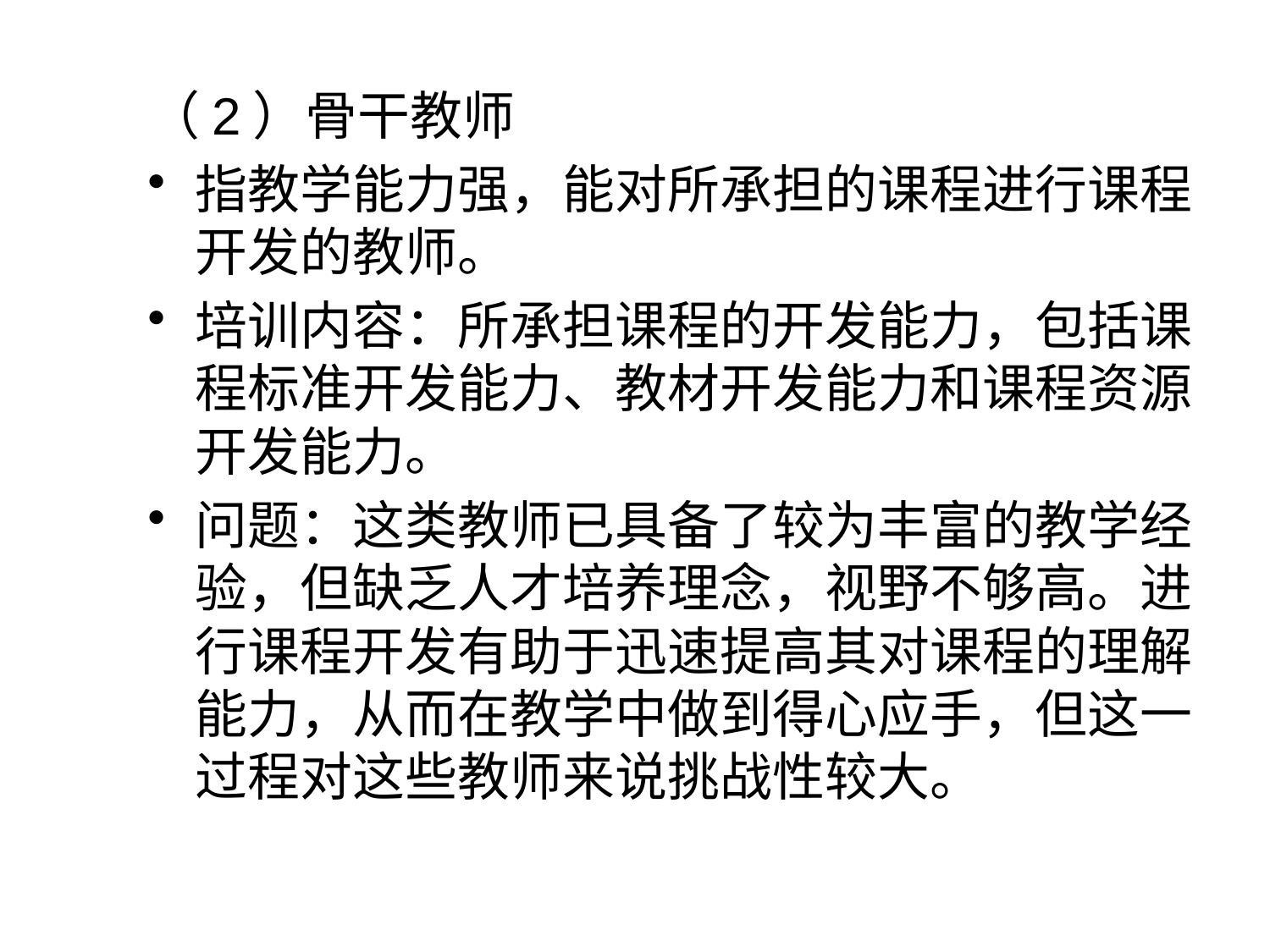

#
（2）骨干教师
指教学能力强，能对所承担的课程进行课程开发的教师。
培训内容：所承担课程的开发能力，包括课程标准开发能力、教材开发能力和课程资源开发能力。
问题：这类教师已具备了较为丰富的教学经验，但缺乏人才培养理念，视野不够高。进行课程开发有助于迅速提高其对课程的理解能力，从而在教学中做到得心应手，但这一过程对这些教师来说挑战性较大。